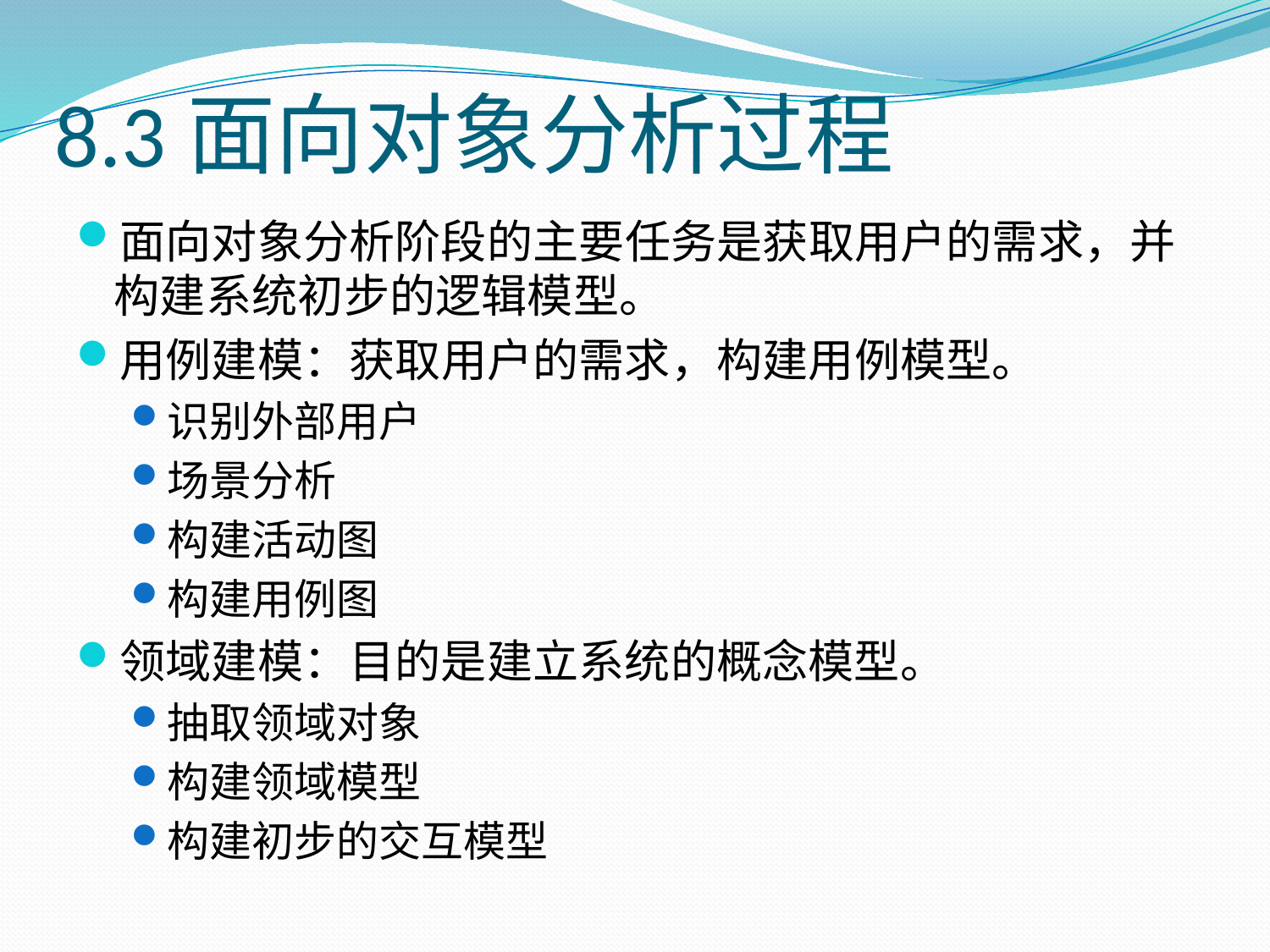

# 8.3面向对象分析过程
面向对象分析阶段的主要任务是获取用户的需求，并构建系统初步的逻辑模型。
用例建模：获取用户的需求，构建用例模型。
识别外部用户
场景分析
构建活动图
构建用例图
领域建模：目的是建立系统的概念模型。
抽取领域对象
构建领域模型
构建初步的交互模型